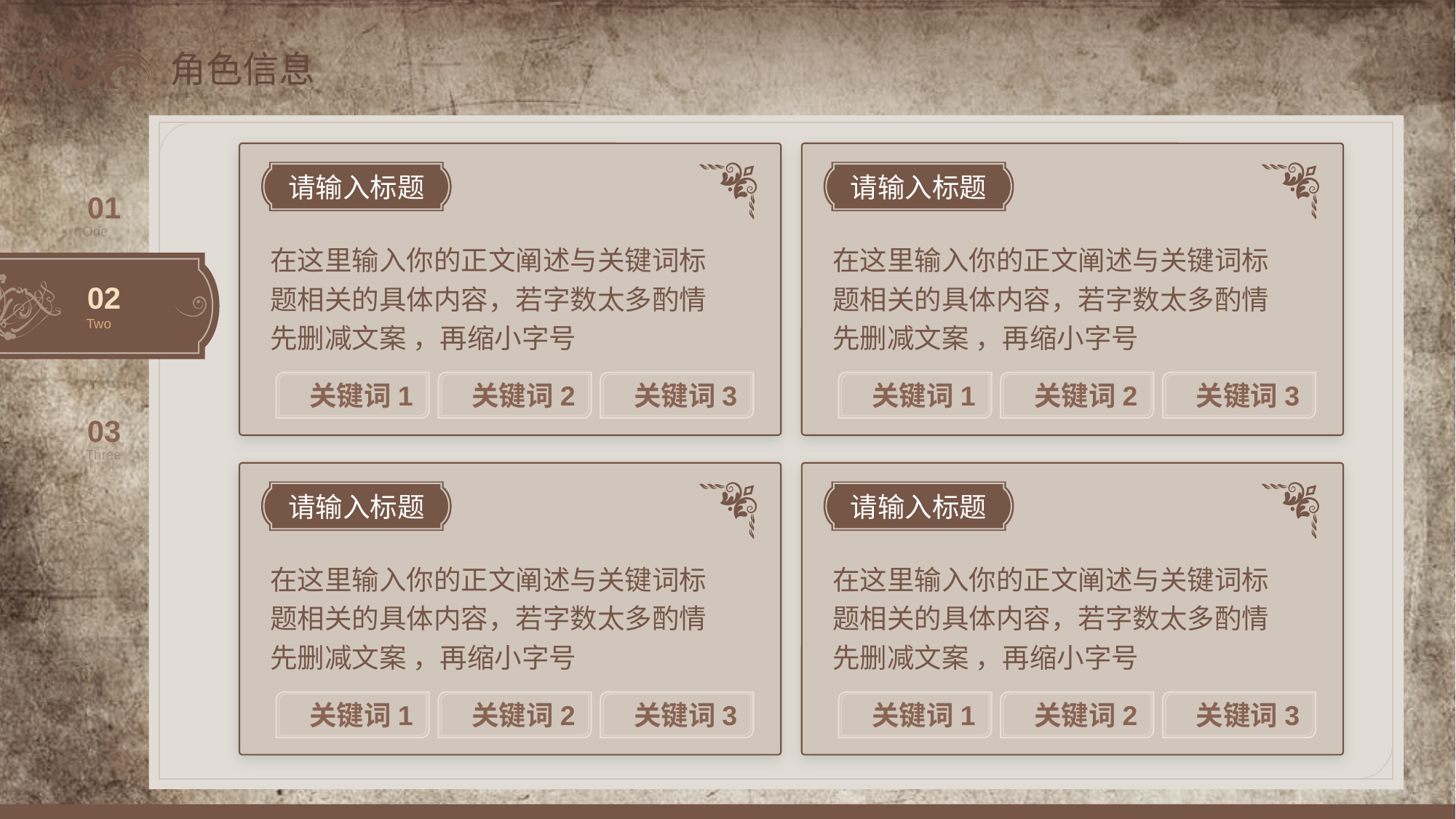

角色信息
Role Info

请输入标题

在这里输入你的正文阐述与关键词标题相关的具体内容，若字数太多酌情先删减文案 ，再缩小字号

GO TO
关键词1

GO TO
关键词2

GO TO
关键词3

请输入标题

在这里输入你的正文阐述与关键词标题相关的具体内容，若字数太多酌情先删减文案 ，再缩小字号

GO TO
关键词1

GO TO
关键词2

GO TO
关键词3
01
One

02

Two
03
Three

请输入标题

在这里输入你的正文阐述与关键词标题相关的具体内容，若字数太多酌情先删减文案 ，再缩小字号

GO TO
关键词1

GO TO
关键词2

GO TO
关键词3

请输入标题

在这里输入你的正文阐述与关键词标题相关的具体内容，若字数太多酌情先删减文案 ，再缩小字号

GO TO
关键词1

GO TO
关键词2

GO TO
关键词3